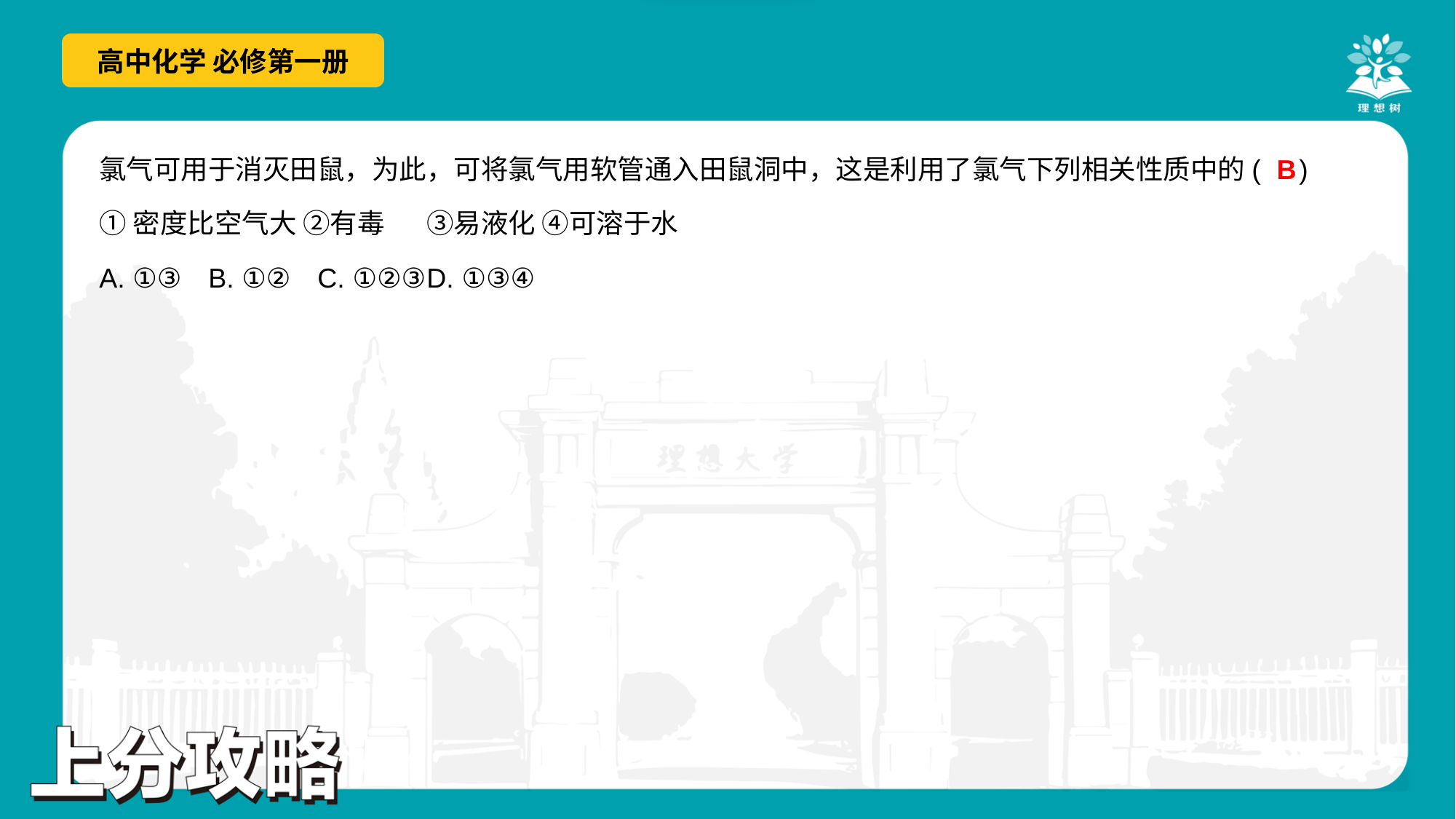

B
氯气可用于消灭田鼠，为此，可将氯气用软管通入田鼠洞中，这是利用了氯气下列相关性质中的(     )
①密度比空气大 ②有毒	③易液化 ④可溶于水
A. ①③	B. ①②	C. ①②③	D. ①③④